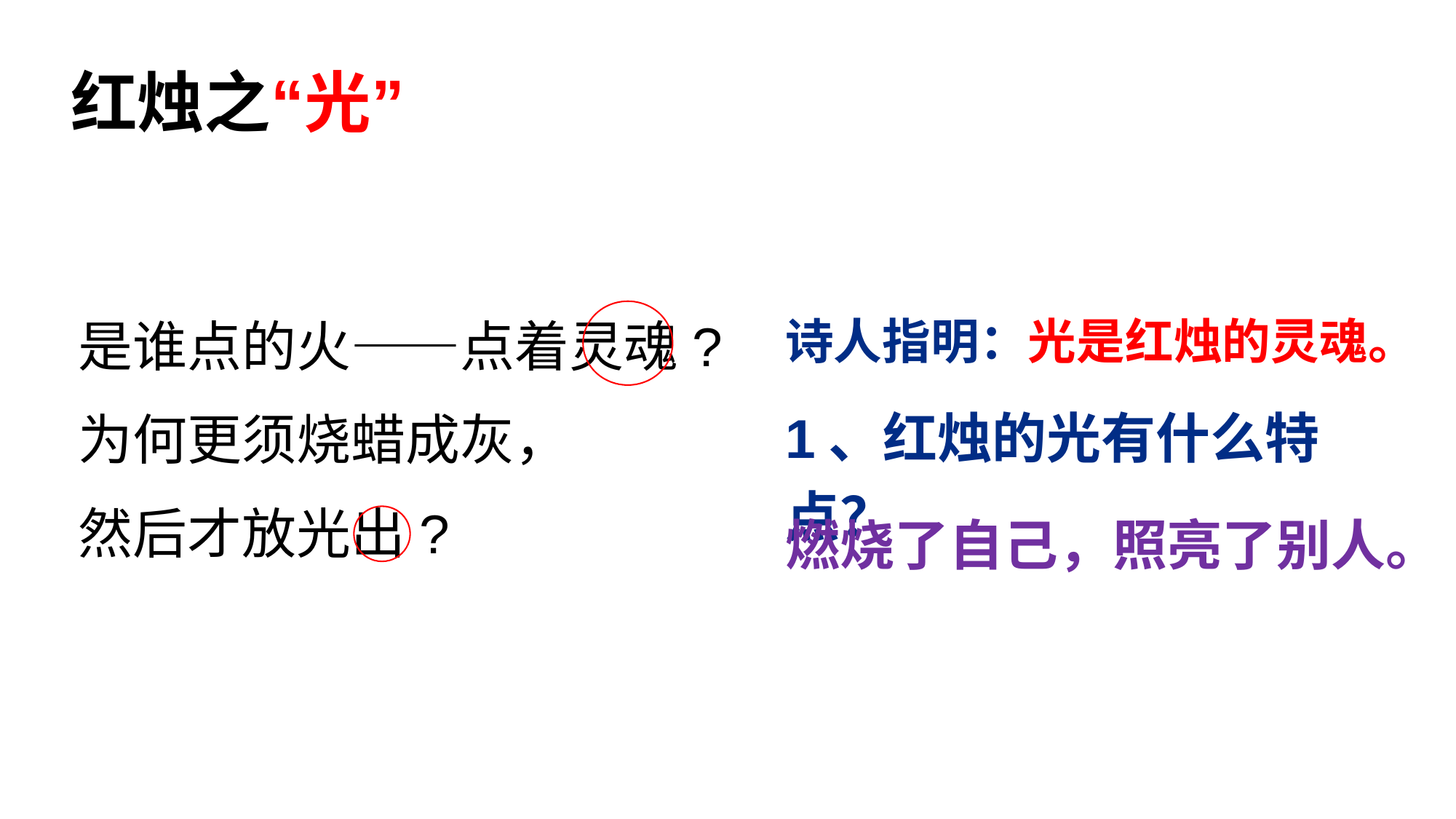

# 红烛之“光”
是谁点的火——点着灵魂?
为何更须烧蜡成灰，
然后才放光出?
诗人指明：光是红烛的灵魂。

1、红烛的光有什么特点？
燃烧了自己，照亮了别人。